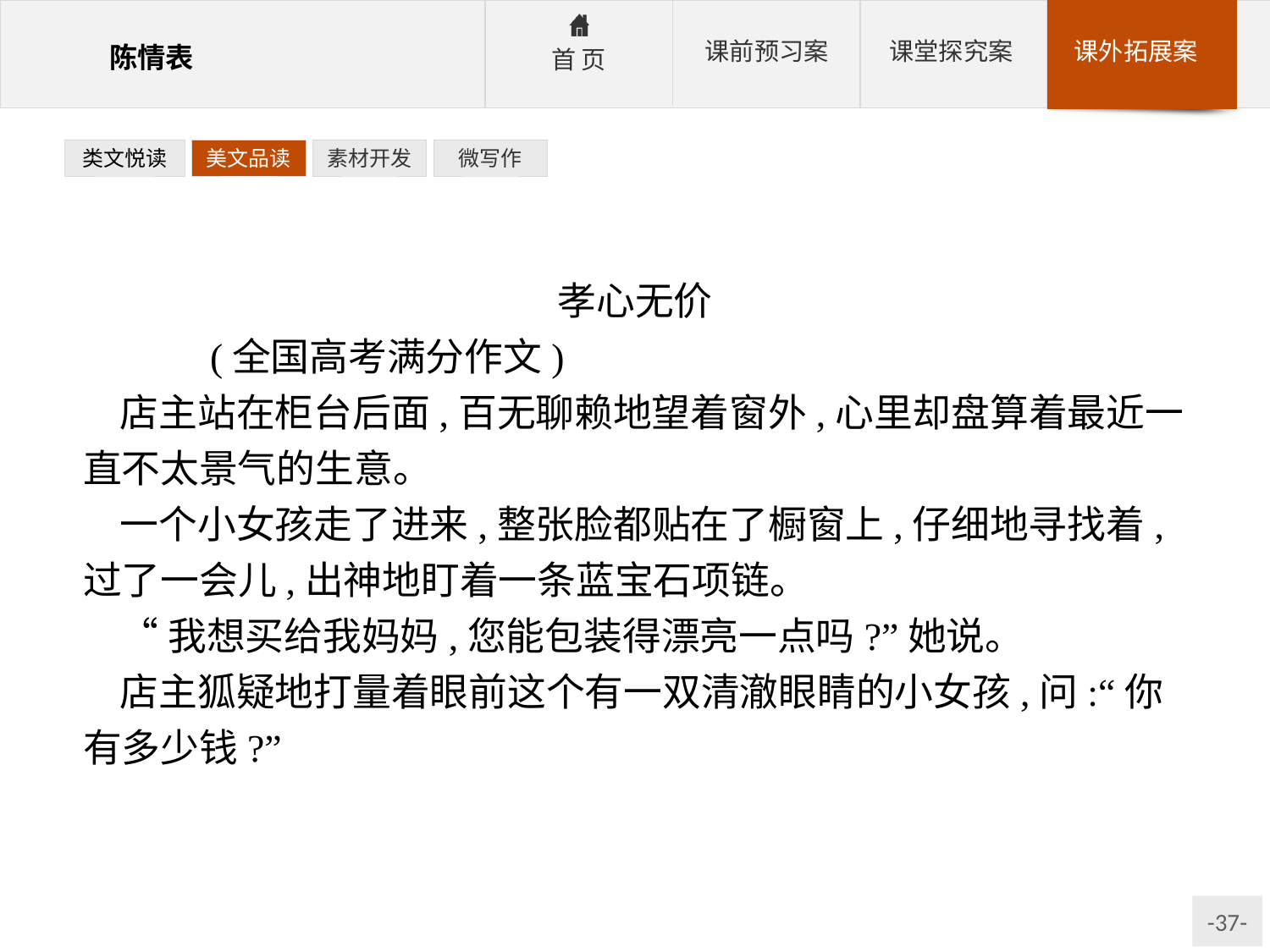

类文悦读
美文品读
素材开发
微写作
孝心无价
	(全国高考满分作文)
店主站在柜台后面,百无聊赖地望着窗外,心里却盘算着最近一直不太景气的生意。
一个小女孩走了进来,整张脸都贴在了橱窗上,仔细地寻找着,过了一会儿,出神地盯着一条蓝宝石项链。
“我想买给我妈妈,您能包装得漂亮一点吗?”她说。
店主狐疑地打量着眼前这个有一双清澈眼睛的小女孩,问:“你有多少钱?”